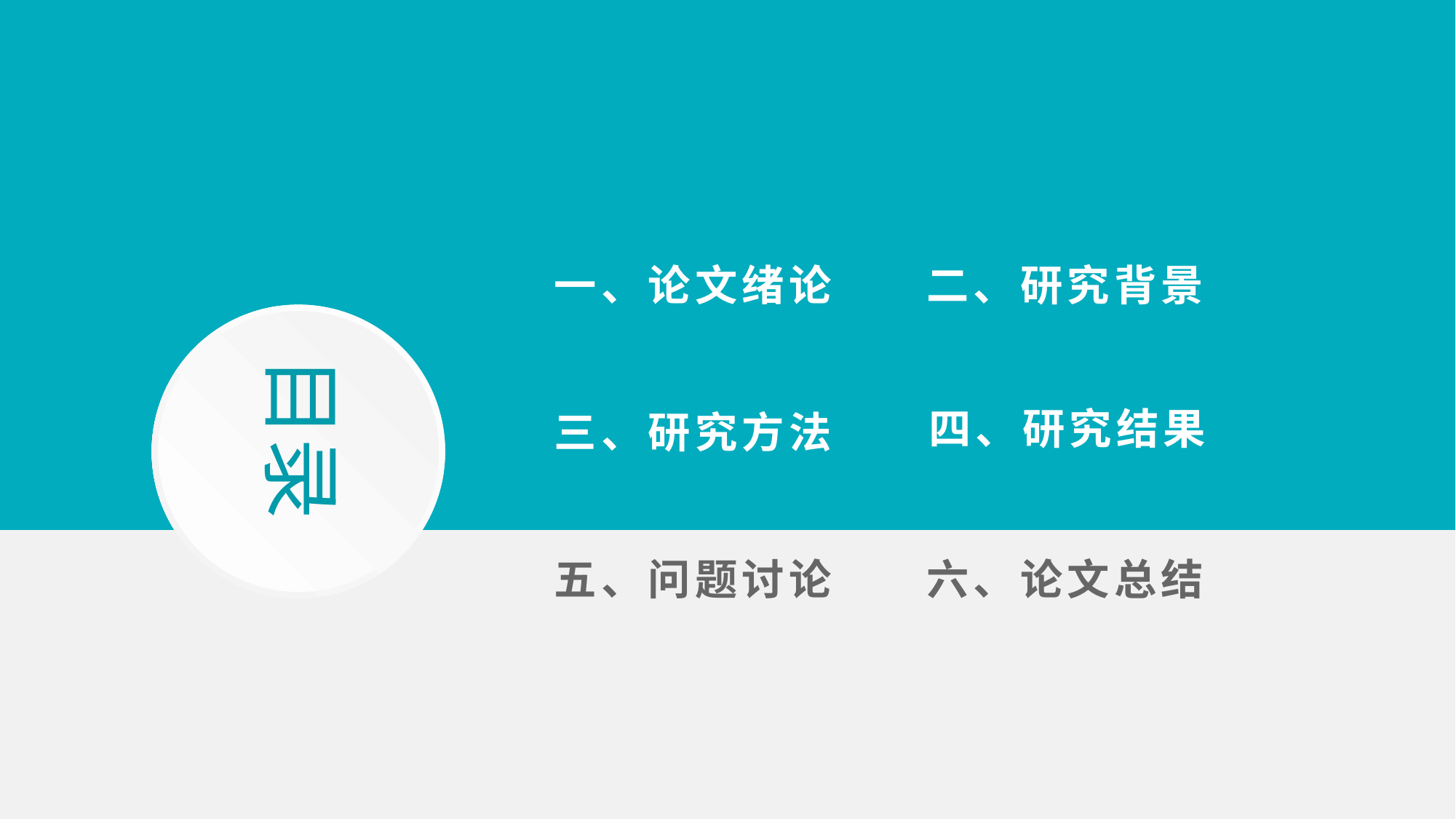

一、论文绪论
二、研究背景

目录
四、研究结果
三、研究方法
五、问题讨论
六、论文总结